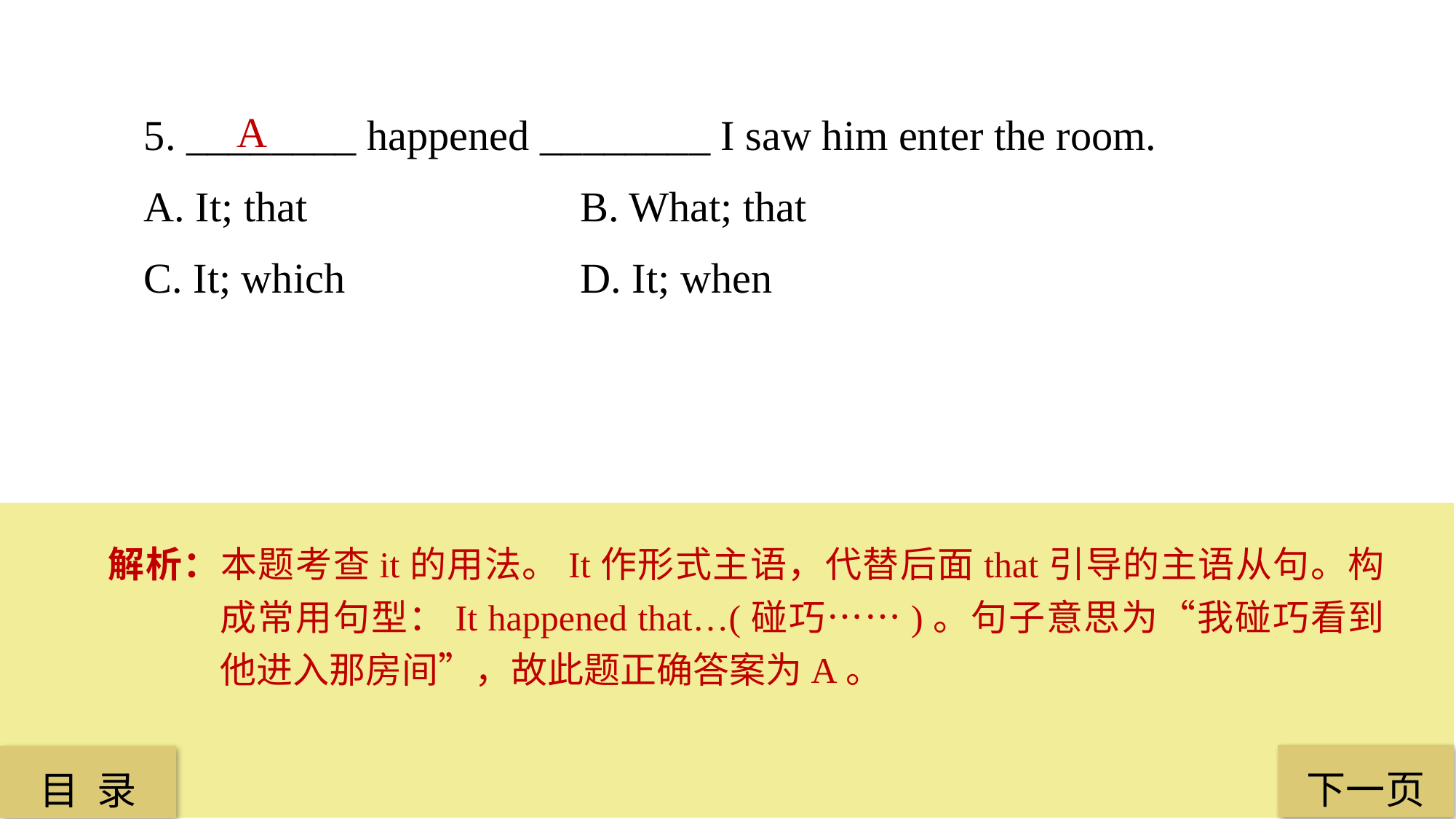

5. ________ happened ________ I saw him enter the room.
A. It; that 			B. What; that
C. It; which 			D. It; when
A
解析：本题考查it的用法。It作形式主语，代替后面that引导的主语从句。构成常用句型：It happened that…(碰巧……)。句子意思为“我碰巧看到他进入那房间”，故此题正确答案为A。